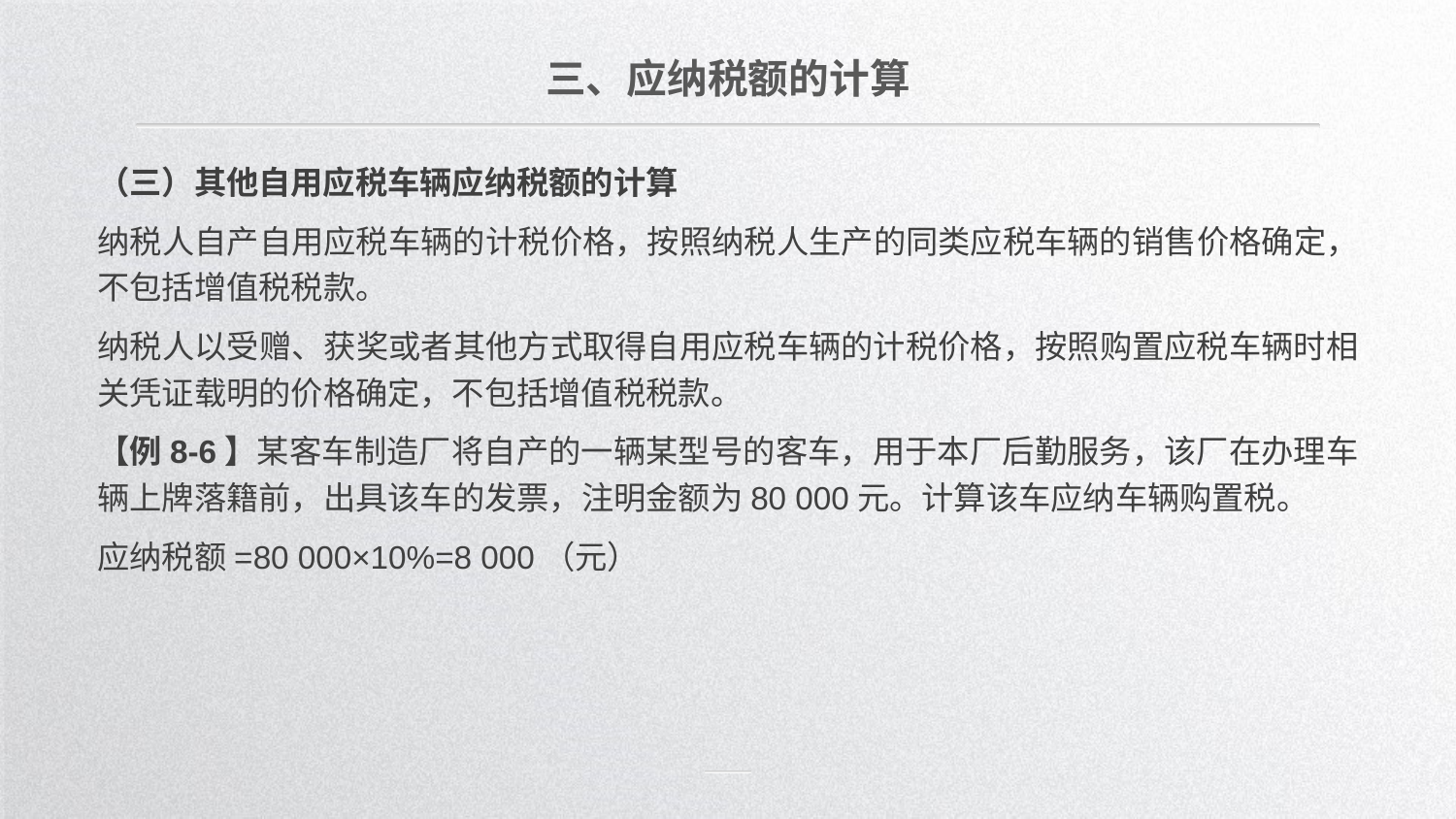

三、应纳税额的计算
（三）其他自用应税车辆应纳税额的计算
纳税人自产自用应税车辆的计税价格，按照纳税人生产的同类应税车辆的销售价格确定，不包括增值税税款。
纳税人以受赠、获奖或者其他方式取得自用应税车辆的计税价格，按照购置应税车辆时相关凭证载明的价格确定，不包括增值税税款。
【例8-6】某客车制造厂将自产的一辆某型号的客车，用于本厂后勤服务，该厂在办理车辆上牌落籍前，出具该车的发票，注明金额为80 000元。计算该车应纳车辆购置税。
应纳税额=80 000×10%=8 000（元）